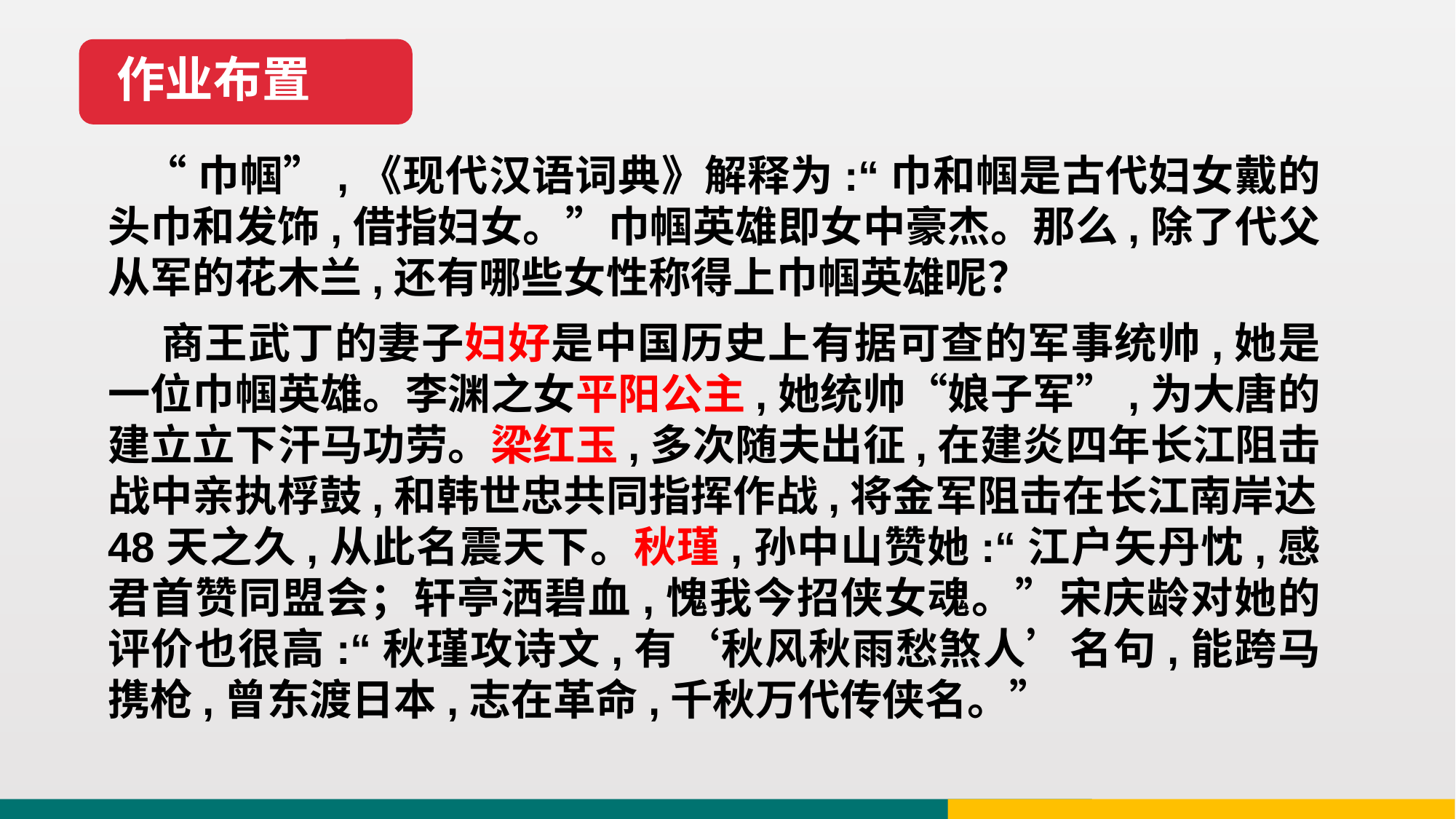

作业布置
    “巾帼”,《现代汉语词典》解释为:“巾和帼是古代妇女戴的头巾和发饰,借指妇女。”巾帼英雄即女中豪杰。那么,除了代父从军的花木兰,还有哪些女性称得上巾帼英雄呢？

    商王武丁的妻子妇好是中国历史上有据可查的军事统帅,她是一位巾帼英雄。李渊之女平阳公主,她统帅“娘子军”,为大唐的建立立下汗马功劳。梁红玉,多次随夫出征,在建炎四年长江阻击战中亲执桴鼓,和韩世忠共同指挥作战,将金军阻击在长江南岸达48天之久,从此名震天下。秋瑾,孙中山赞她:“江户矢丹忱,感君首赞同盟会；轩亭洒碧血,愧我今招侠女魂。”宋庆龄对她的评价也很高:“秋瑾攻诗文,有‘秋风秋雨愁煞人’名句,能跨马携枪,曾东渡日本,志在革命,千秋万代传侠名。”